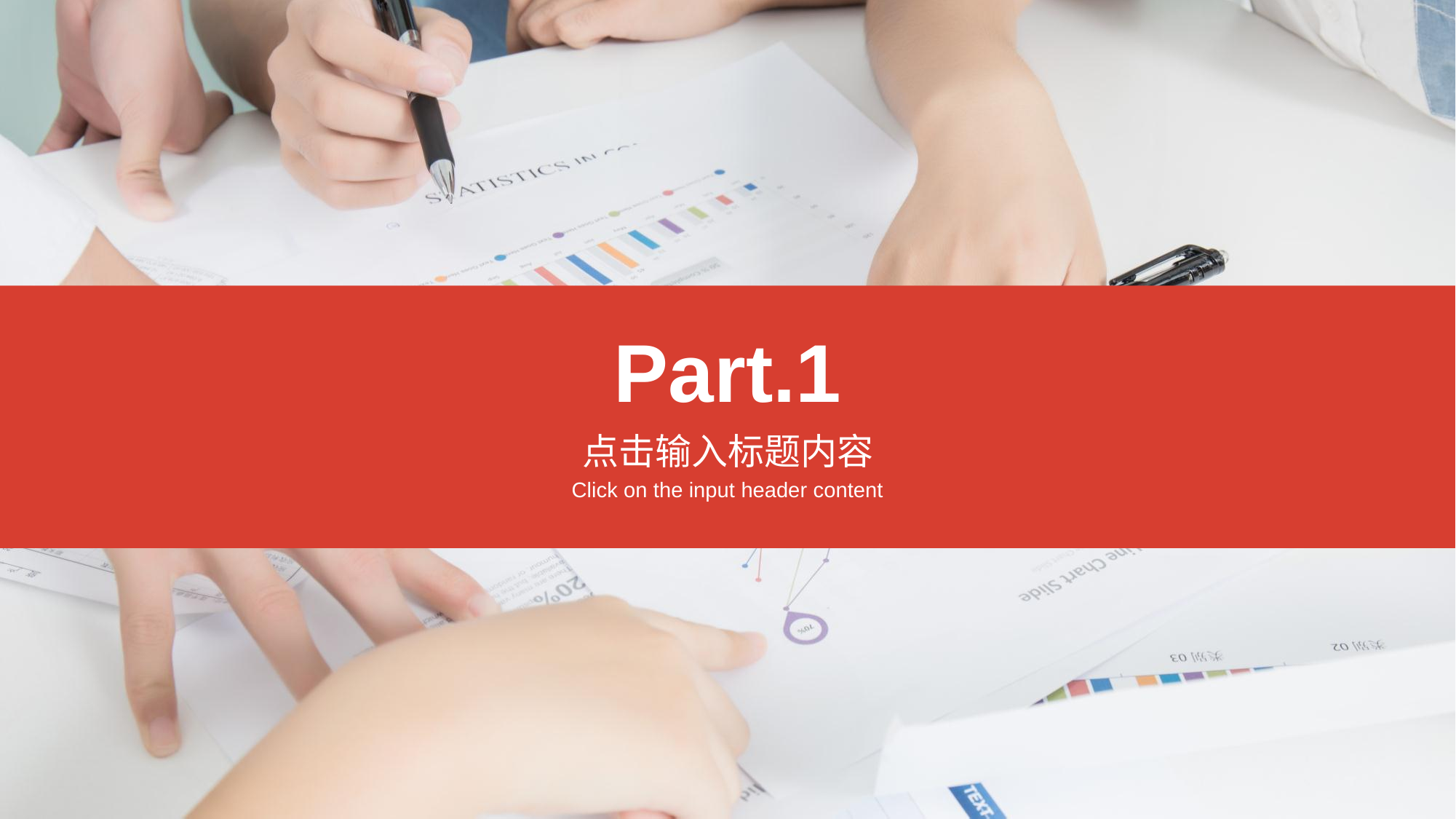

Part.1
点击输入标题内容
Click on the input header content